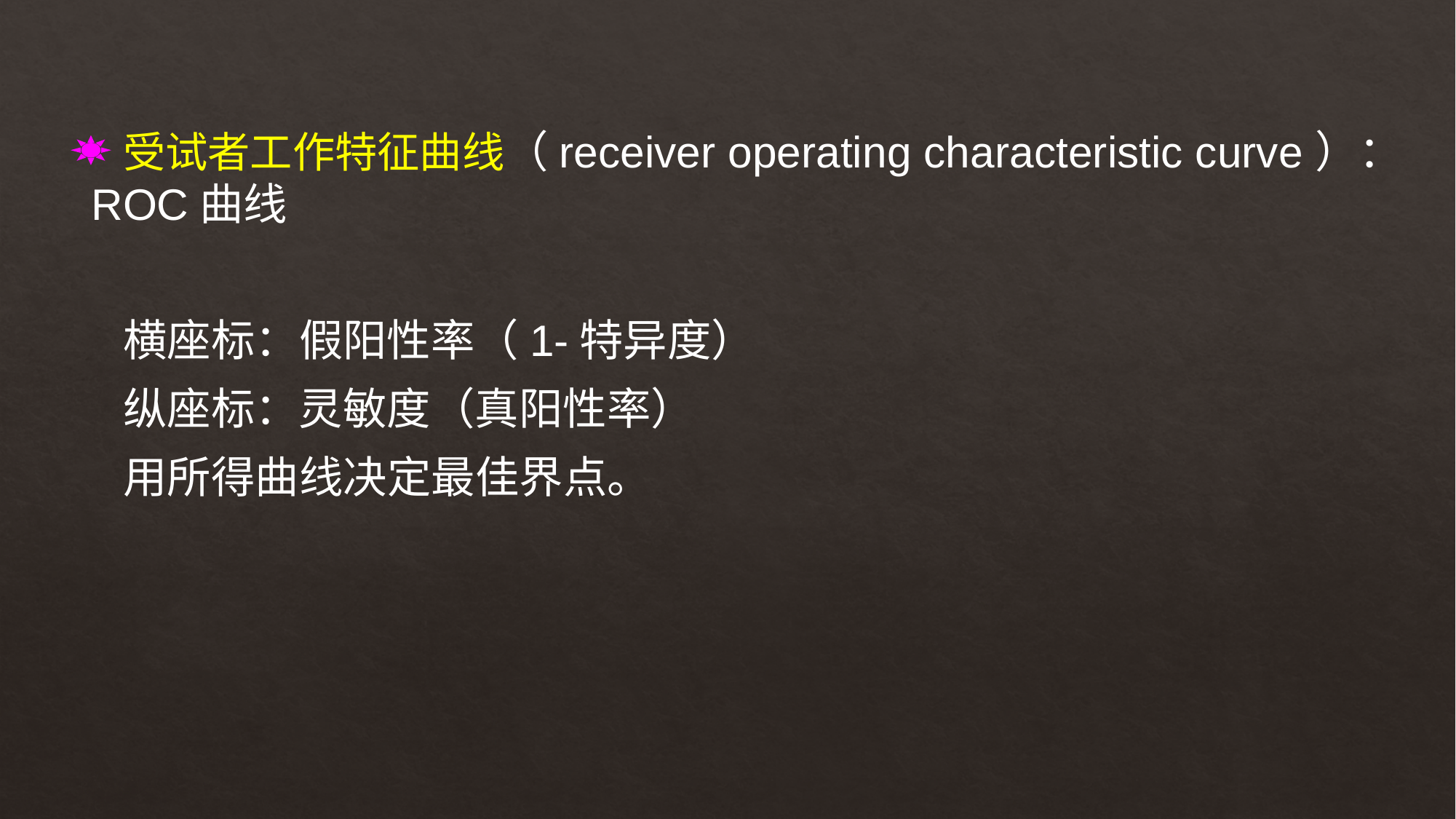

受试者工作特征曲线（receiver operating characteristic curve）：ROC曲线

横座标：假阳性率（1-特异度）
纵座标：灵敏度（真阳性率）
用所得曲线决定最佳界点。